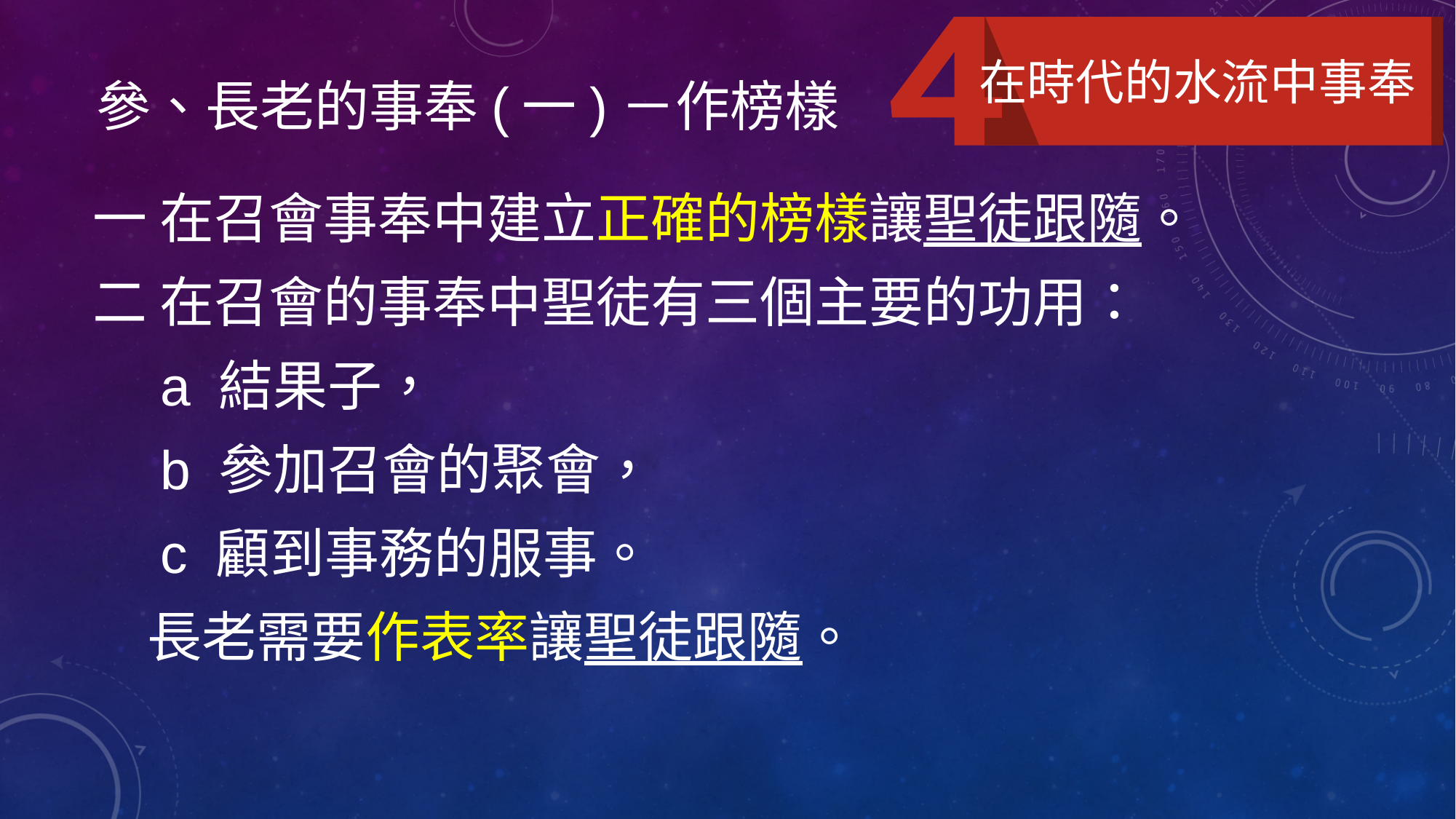

# 參、長老的事奉(一)－作榜樣
在時代的水流中事奉
一 在召會事奉中建立正確的榜樣讓聖徒跟隨。
二 在召會的事奉中聖徒有三個主要的功用：
　a 結果子，
　b 參加召會的聚會，
　c 顧到事務的服事。
　長老需要作表率讓聖徒跟隨。